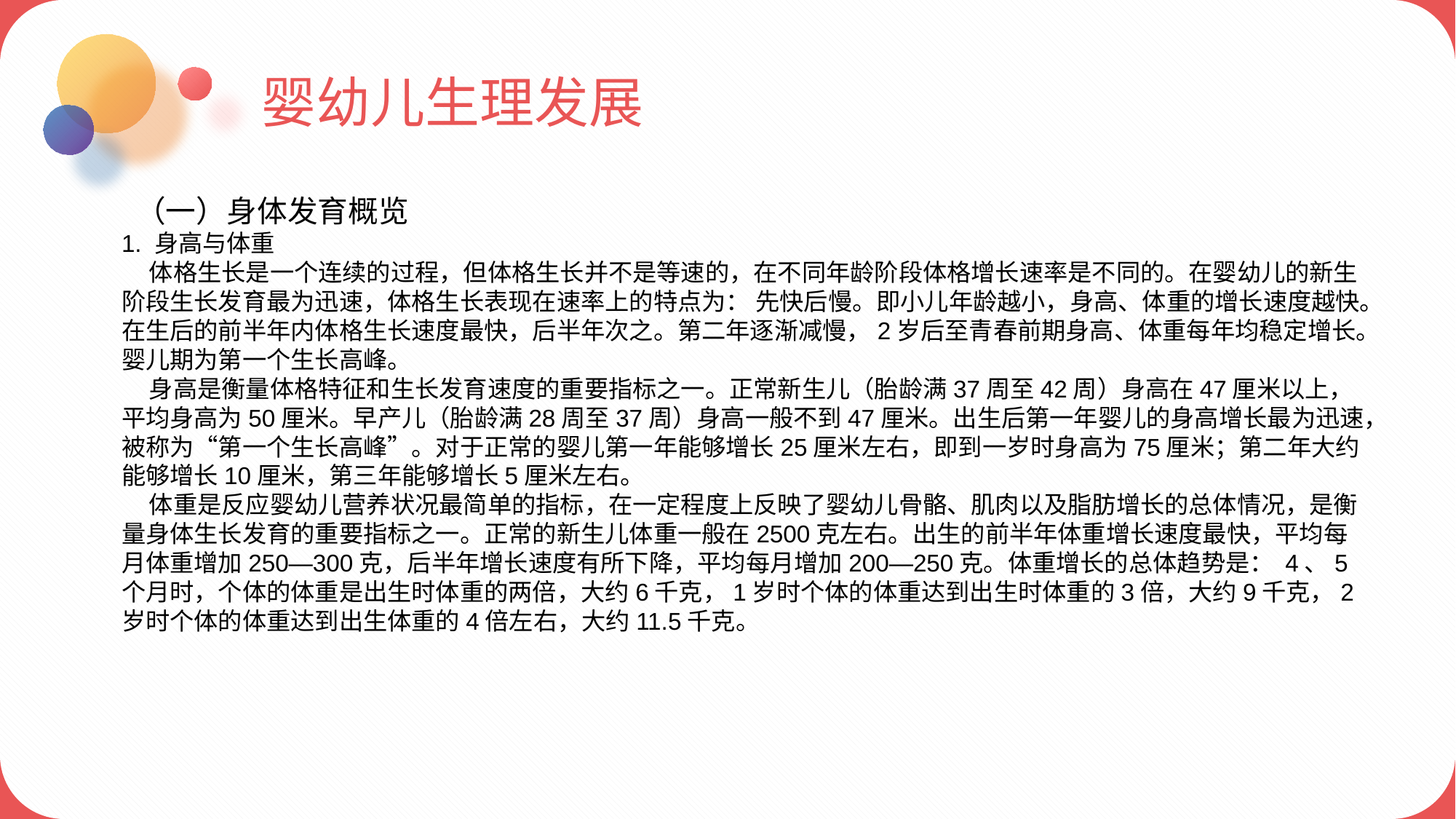

婴幼儿生理发展
 （一）身体发育概览
1. 身高与体重
    体格生长是一个连续的过程，但体格生长并不是等速的，在不同年龄阶段体格增长速率是不同的。在婴幼儿的新生阶段生长发育最为迅速，体格生长表现在速率上的特点为： 先快后慢。即小儿年龄越小，身高、体重的增长速度越快。在生后的前半年内体格生长速度最快，后半年次之。第二年逐渐减慢，2岁后至青春前期身高、体重每年均稳定增长。婴儿期为第一个生长高峰。
    身高是衡量体格特征和生长发育速度的重要指标之一。正常新生儿（胎龄满37周至42周）身高在47厘米以上，平均身高为50厘米。早产儿（胎龄满28周至37周）身高一般不到47厘米。出生后第一年婴儿的身高增长最为迅速，被称为“第一个生长高峰”。对于正常的婴儿第一年能够增长25厘米左右，即到一岁时身高为75厘米；第二年大约能够增长10厘米，第三年能够增长5厘米左右。
    体重是反应婴幼儿营养状况最简单的指标，在一定程度上反映了婴幼儿骨骼、肌肉以及脂肪增长的总体情况，是衡量身体生长发育的重要指标之一。正常的新生儿体重一般在2500克左右。出生的前半年体重增长速度最快，平均每月体重增加250—300克，后半年增长速度有所下降，平均每月增加200—250克。体重增长的总体趋势是： 4、5个月时，个体的体重是出生时体重的两倍，大约6千克，1岁时个体的体重达到出生时体重的3倍，大约9千克，2岁时个体的体重达到出生体重的4倍左右，大约11.5千克。